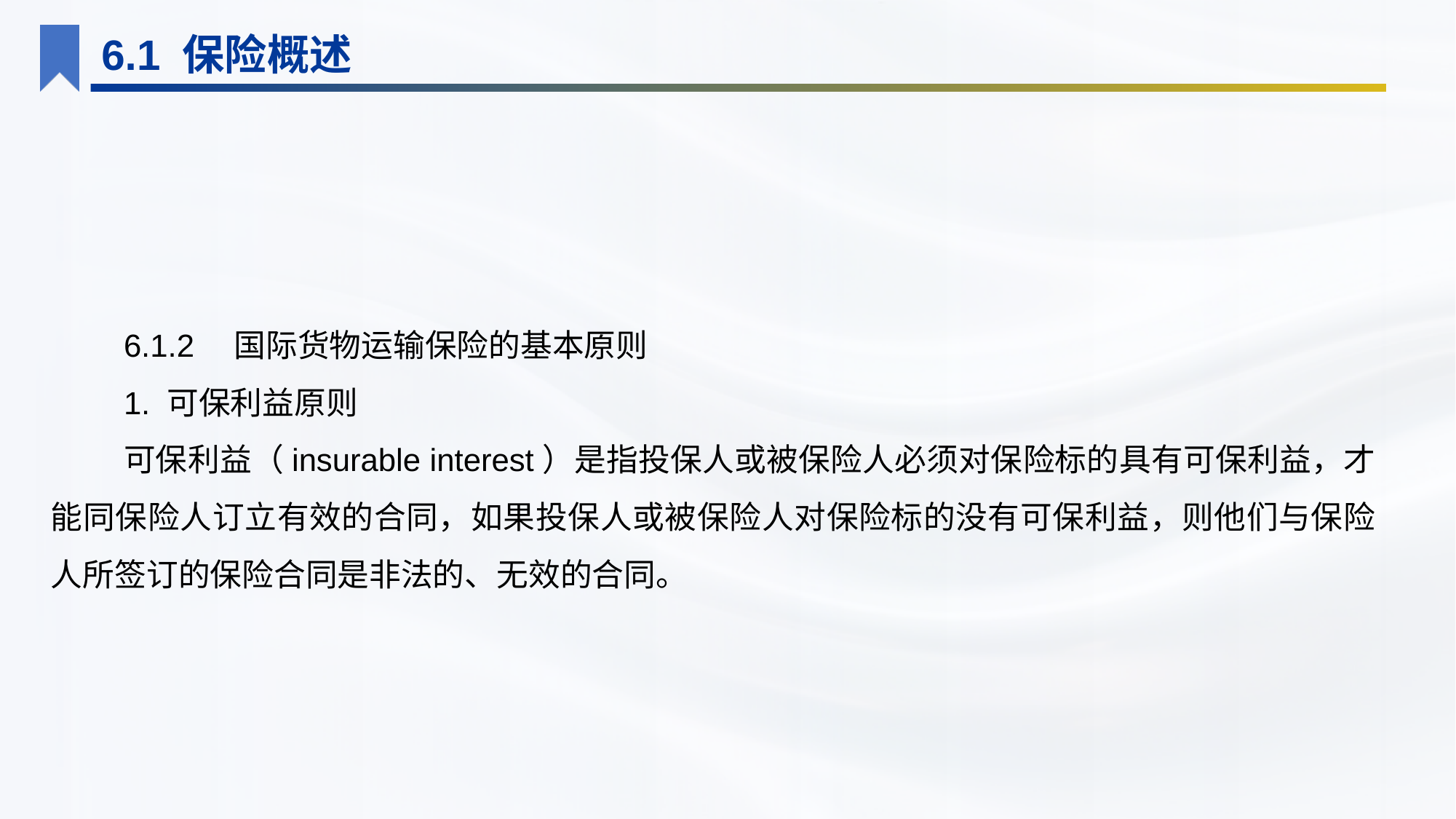

6.1 保险概述
6.1.2　国际货物运输保险的基本原则
1. 可保利益原则
可保利益（insurable interest）是指投保人或被保险人必须对保险标的具有可保利益，才能同保险人订立有效的合同，如果投保人或被保险人对保险标的没有可保利益，则他们与保险人所签订的保险合同是非法的、无效的合同。